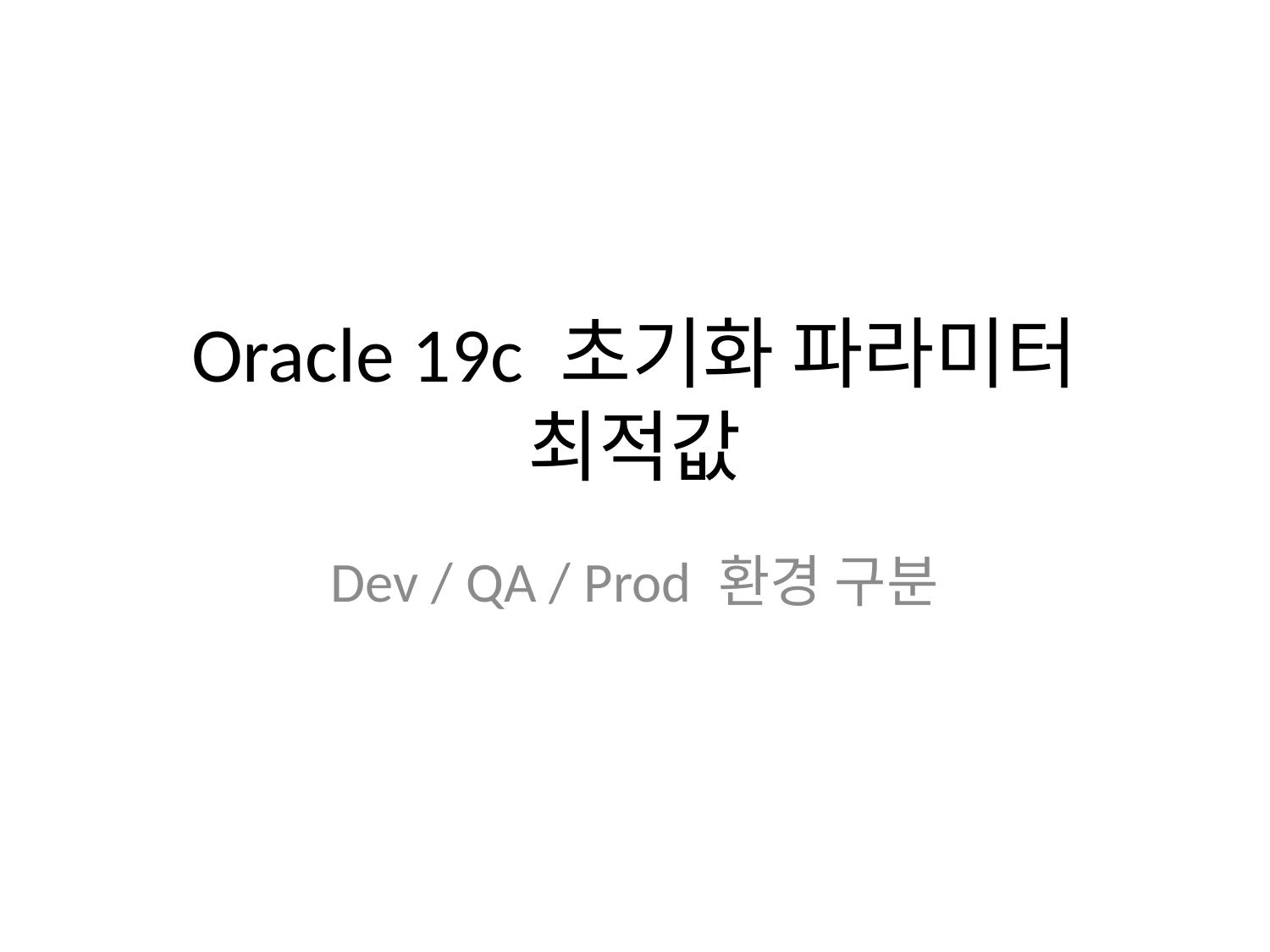

# Oracle 19c 초기화 파라미터 최적값
Dev / QA / Prod 환경 구분